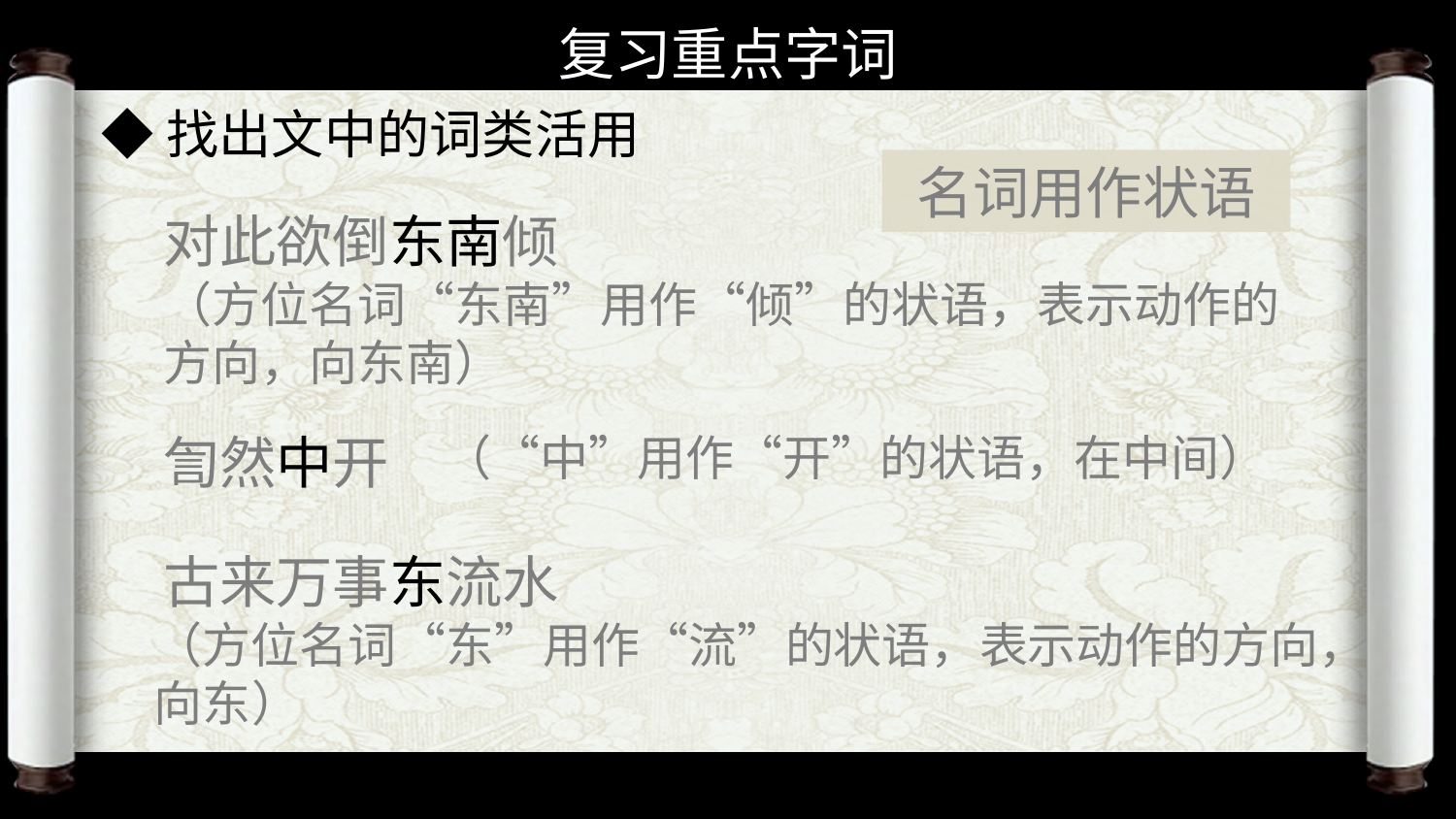

复习重点字词
◆找出文中的词类活用
名词用作状语
对此欲倒东南倾
（方位名词“东南”用作“倾”的状语，表示动作的方向，向东南）
訇然中开
（“中”用作“开”的状语，在中间）
古来万事东流水
（方位名词“东”用作“流”的状语，表示动作的方向，向东）